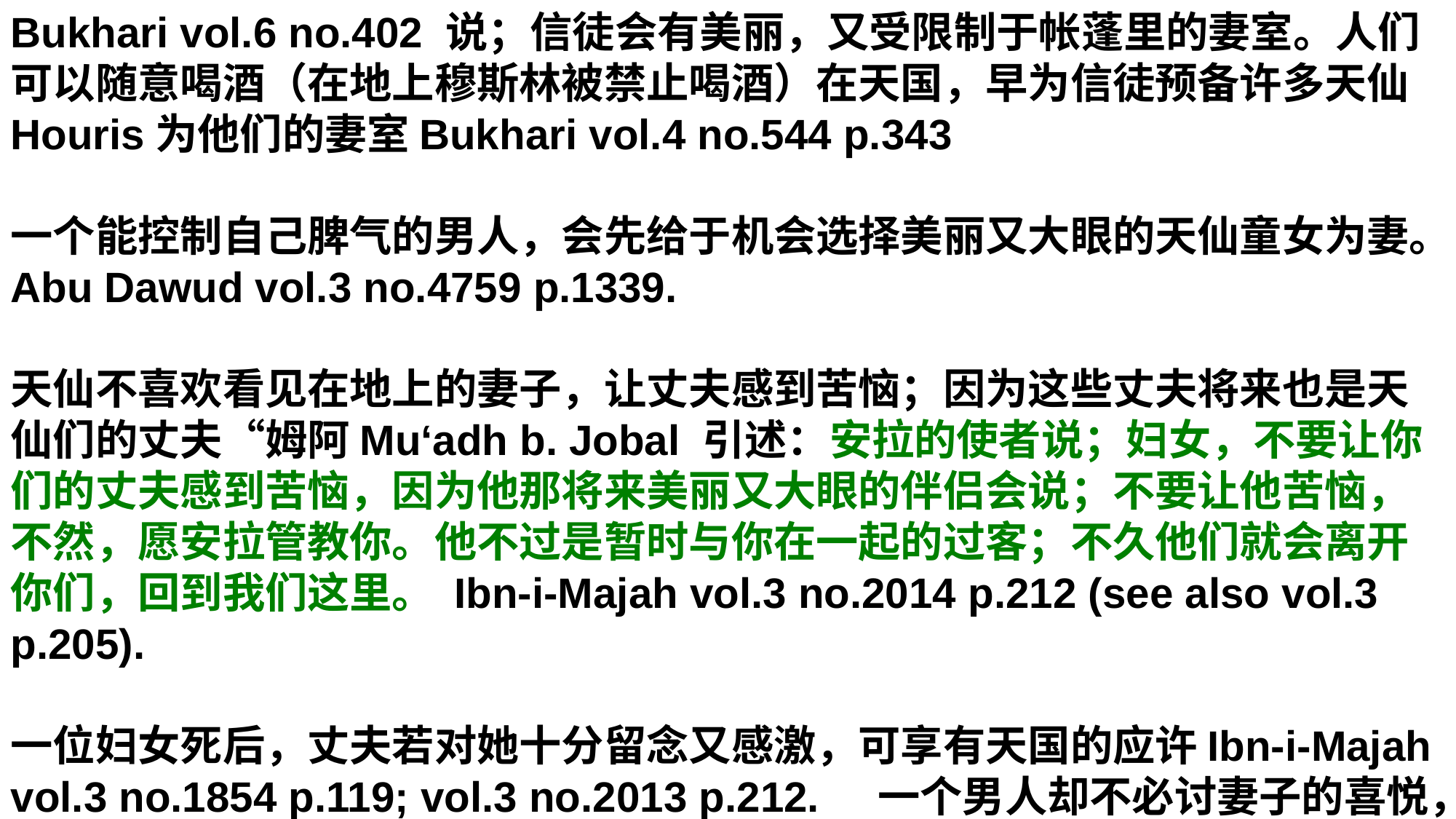

Bukhari vol.6 no.402 说；信徒会有美丽，又受限制于帐蓬里的妻室。人们可以随意喝酒（在地上穆斯林被禁止喝酒）在天国，早为信徒预备许多天仙 Houris为他们的妻室Bukhari vol.4 no.544 p.343

一个能控制自己脾气的男人，会先给于机会选择美丽又大眼的天仙童女为妻。Abu Dawud vol.3 no.4759 p.1339.

天仙不喜欢看见在地上的妻子，让丈夫感到苦恼；因为这些丈夫将来也是天仙们的丈夫“姆阿Mu‘adh b. Jobal 引述：安拉的使者说；妇女，不要让你们的丈夫感到苦恼，因为他那将来美丽又大眼的伴侣会说；不要让他苦恼，不然，愿安拉管教你。他不过是暂时与你在一起的过客；不久他们就会离开你们，回到我们这里。 Ibn-i-Majah vol.3 no.2014 p.212 (see also vol.3 p.205).

一位妇女死后，丈夫若对她十分留念又感激，可享有天国的应许Ibn-i-Majah vol.3 no.1854 p.119; vol.3 no.2013 p.212.    一个男人却不必讨妻子的喜悦，来获取天国的应许。综合以上；伊斯兰的天堂比较像是男人的天堂。